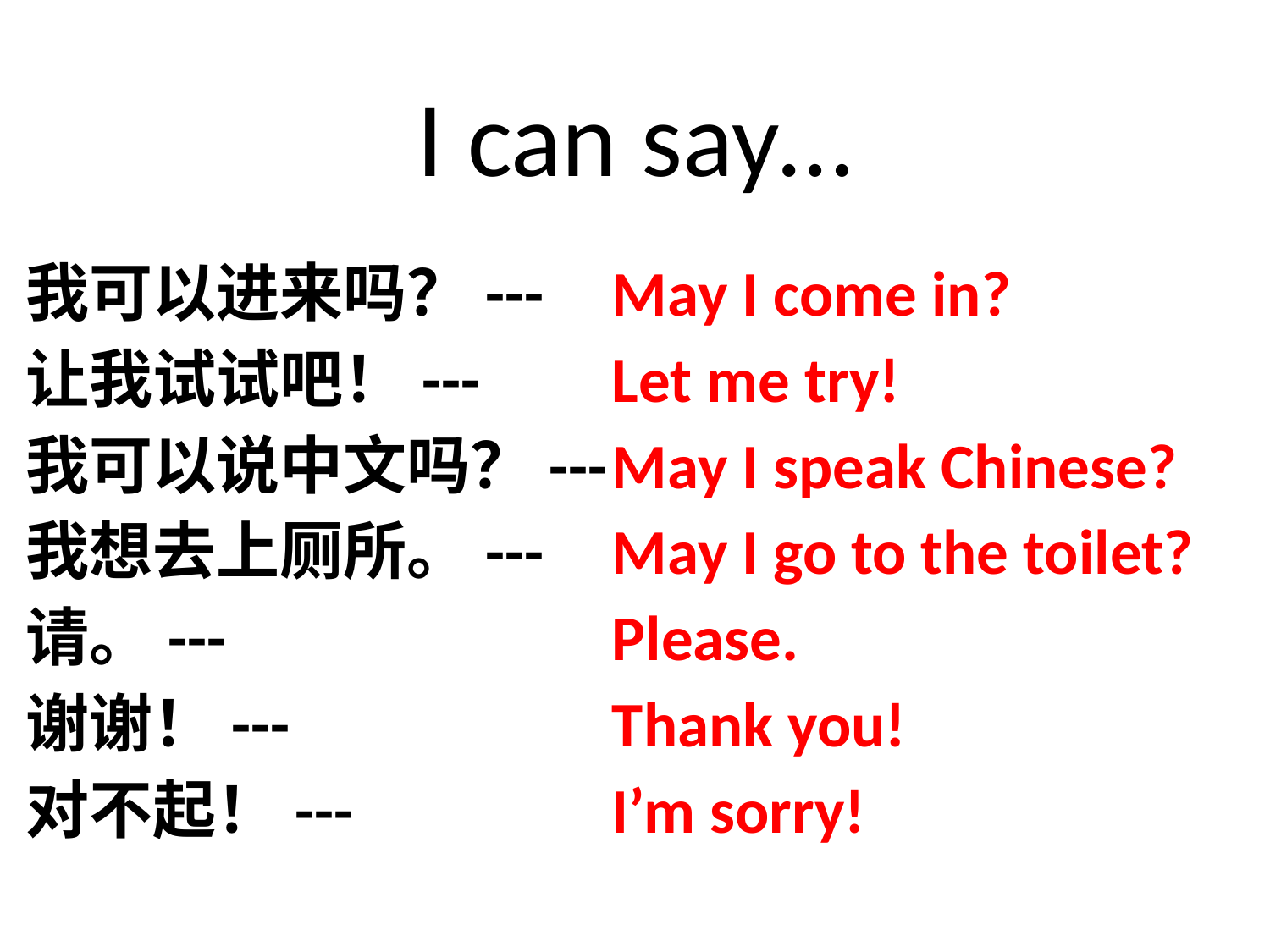

# I can say…
我可以进来吗？---
让我试试吧！---
我可以说中文吗？---
我想去上厕所。---
请。---
谢谢！---
对不起！---

May I come in?
Let me try!
May I speak Chinese?
May I go to the toilet?
Please.
Thank you!
I’m sorry!